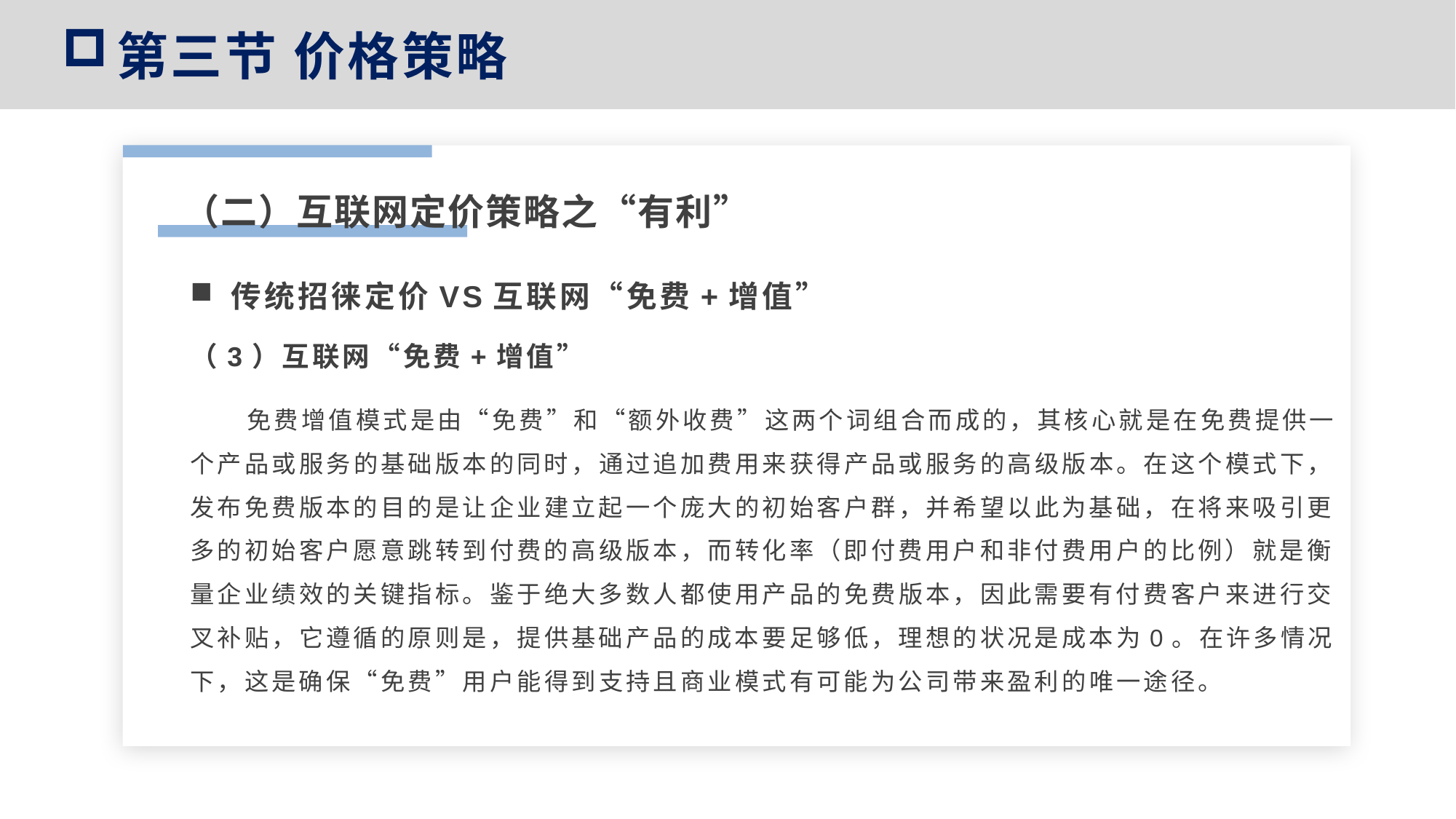

第三节 价格策略

（二）互联网定价策略之“有利”

传统招徕定价VS互联网“免费+增值”
（3）互联网“免费+增值”
      免费增值模式是由“免费”和“额外收费”这两个词组合而成的，其核心就是在免费提供一个产品或服务的基础版本的同时，通过追加费用来获得产品或服务的高级版本。在这个模式下，发布免费版本的目的是让企业建立起一个庞大的初始客户群，并希望以此为基础，在将来吸引更多的初始客户愿意跳转到付费的高级版本，而转化率（即付费用户和非付费用户的比例）就是衡量企业绩效的关键指标。鉴于绝大多数人都使用产品的免费版本，因此需要有付费客户来进行交叉补贴，它遵循的原则是，提供基础产品的成本要足够低，理想的状况是成本为0。在许多情况下，这是确保“免费”用户能得到支持且商业模式有可能为公司带来盈利的唯一途径。